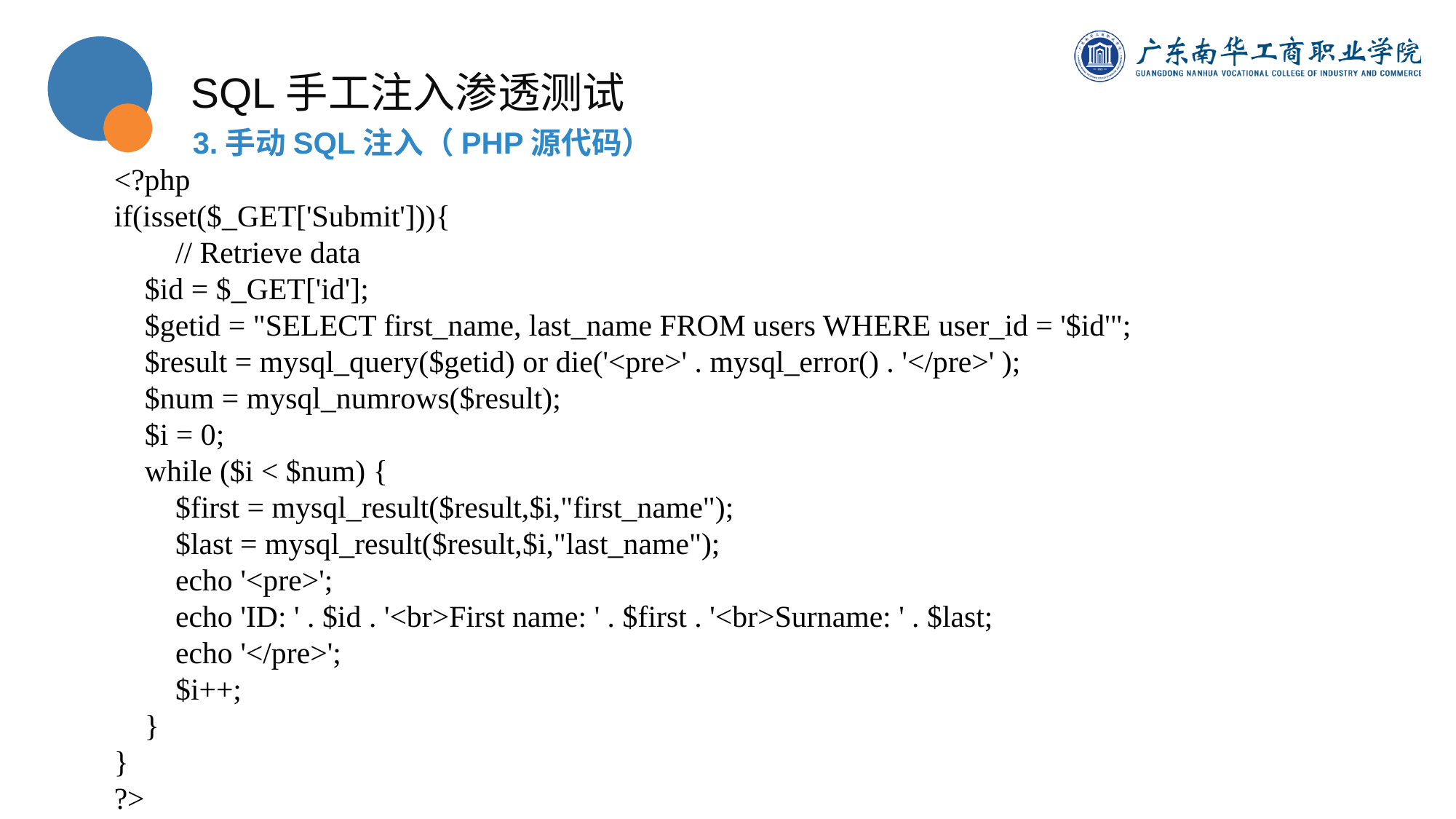

SQL手工注入渗透测试

3.手动SQL注入（PHP源代码）
<?php
if(isset($_GET['Submit'])){
        // Retrieve data
    $id = $_GET['id'];
    $getid = "SELECT first_name, last_name FROM users WHERE user_id = '$id'";
    $result = mysql_query($getid) or die('<pre>' . mysql_error() . '</pre>' );
    $num = mysql_numrows($result);
    $i = 0;
    while ($i < $num) {
        $first = mysql_result($result,$i,"first_name");
        $last = mysql_result($result,$i,"last_name");
        echo '<pre>';
        echo 'ID: ' . $id . '<br>First name: ' . $first . '<br>Surname: ' . $last;
        echo '</pre>';
        $i++;
    }
}
?>